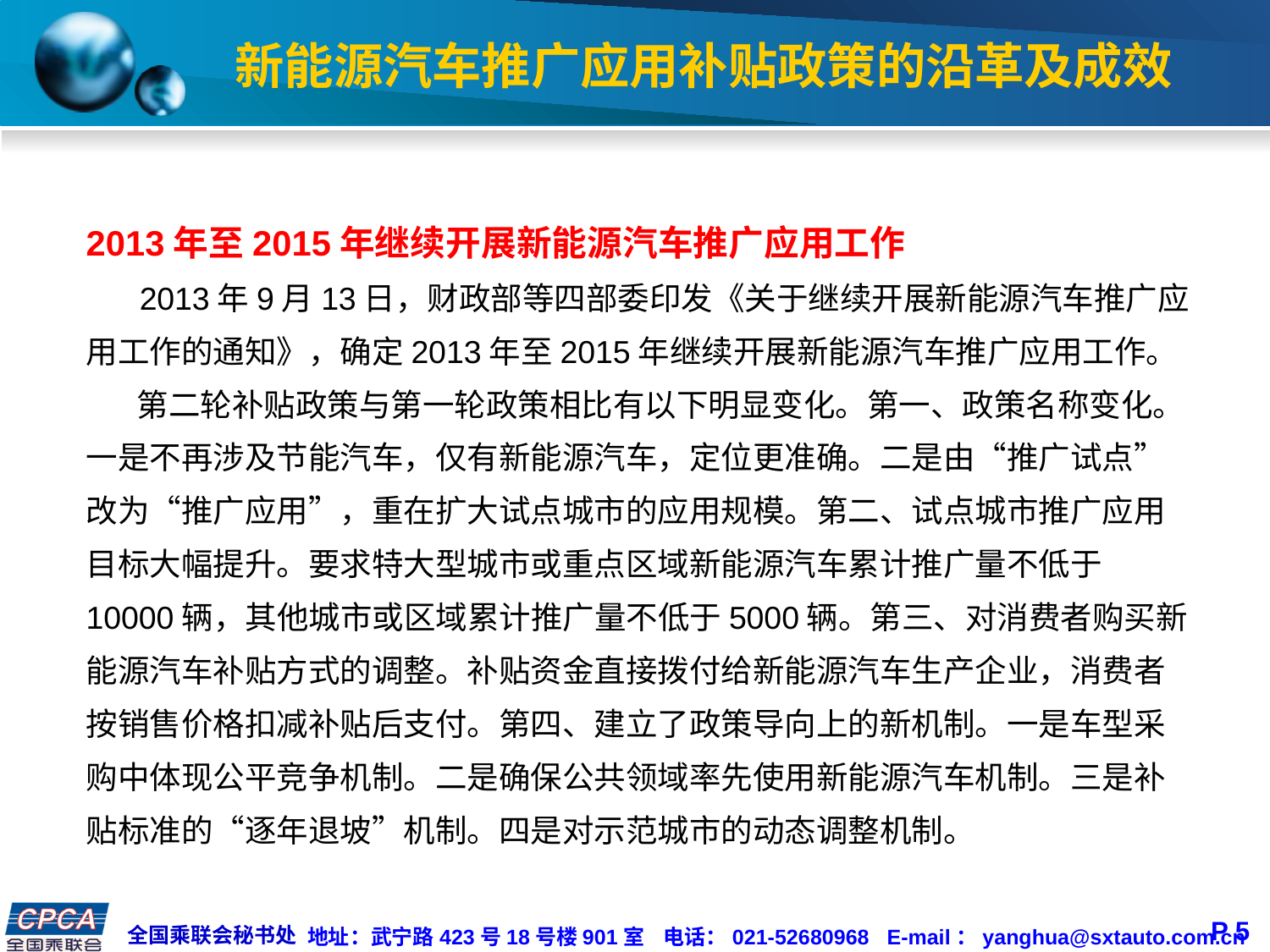

# 新能源汽车推广应用补贴政策的沿革及成效
2013年至2015年继续开展新能源汽车推广应用工作
      2013年9月13日，财政部等四部委印发《关于继续开展新能源汽车推广应用工作的通知》，确定2013年至2015年继续开展新能源汽车推广应用工作。
      第二轮补贴政策与第一轮政策相比有以下明显变化。第一、政策名称变化。一是不再涉及节能汽车，仅有新能源汽车，定位更准确。二是由“推广试点”改为“推广应用”，重在扩大试点城市的应用规模。第二、试点城市推广应用目标大幅提升。要求特大型城市或重点区域新能源汽车累计推广量不低于10000辆，其他城市或区域累计推广量不低于5000辆。第三、对消费者购买新能源汽车补贴方式的调整。补贴资金直接拨付给新能源汽车生产企业，消费者按销售价格扣减补贴后支付。第四、建立了政策导向上的新机制。一是车型采购中体现公平竞争机制。二是确保公共领域率先使用新能源汽车机制。三是补贴标准的“逐年退坡”机制。四是对示范城市的动态调整机制。